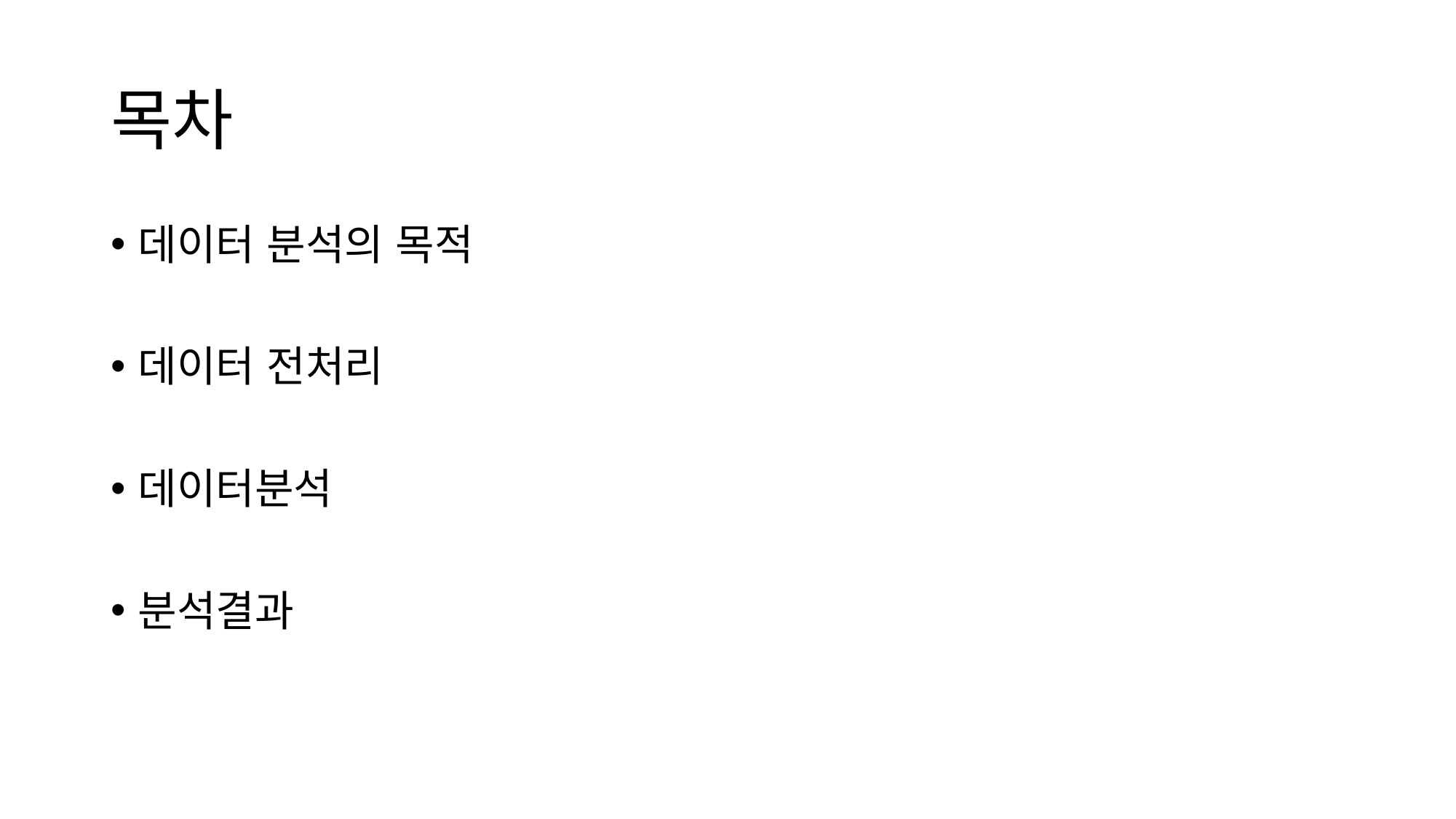

# 목차
데이터 분석의 목적

데이터 전처리

데이터분석

분석결과